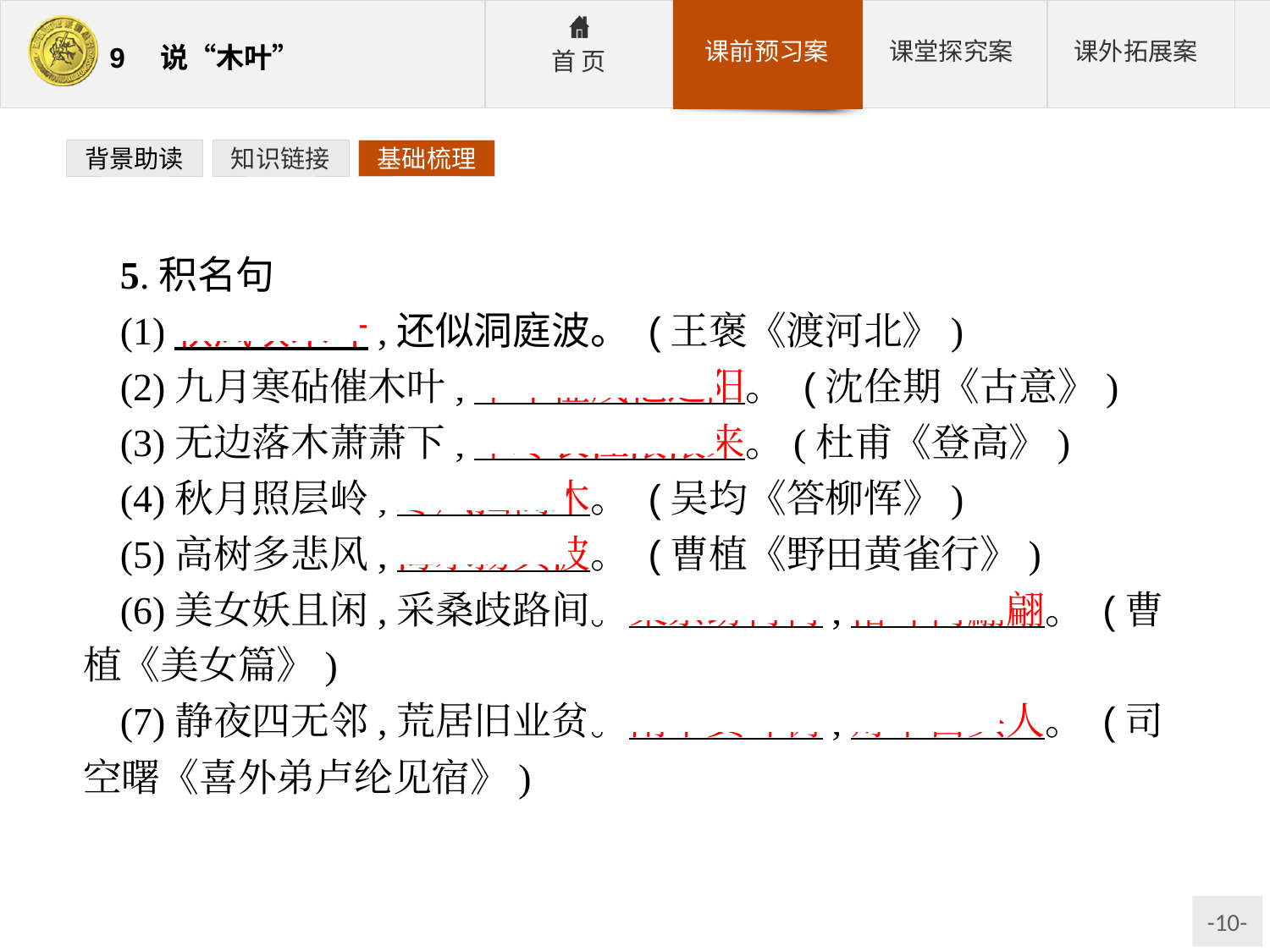

背景助读
知识链接
基础梳理
5.积名句
(1)秋风吹木叶,还似洞庭波。 (王褒《渡河北》)
(2)九月寒砧催木叶,十年征戍忆辽阳。 (沈佺期《古意》)
(3)无边落木萧萧下,不尽长江滚滚来。(杜甫《登高》)
(4)秋月照层岭,寒风扫高木。 (吴均《答柳恽》)
(5)高树多悲风,海水扬其波。 (曹植《野田黄雀行》)
(6)美女妖且闲,采桑歧路间。柔条纷冉冉,落叶何翩翩。 (曹植《美女篇》)
(7)静夜四无邻,荒居旧业贫。雨中黄叶树,灯下白头人。 (司空曙《喜外弟卢纶见宿》)